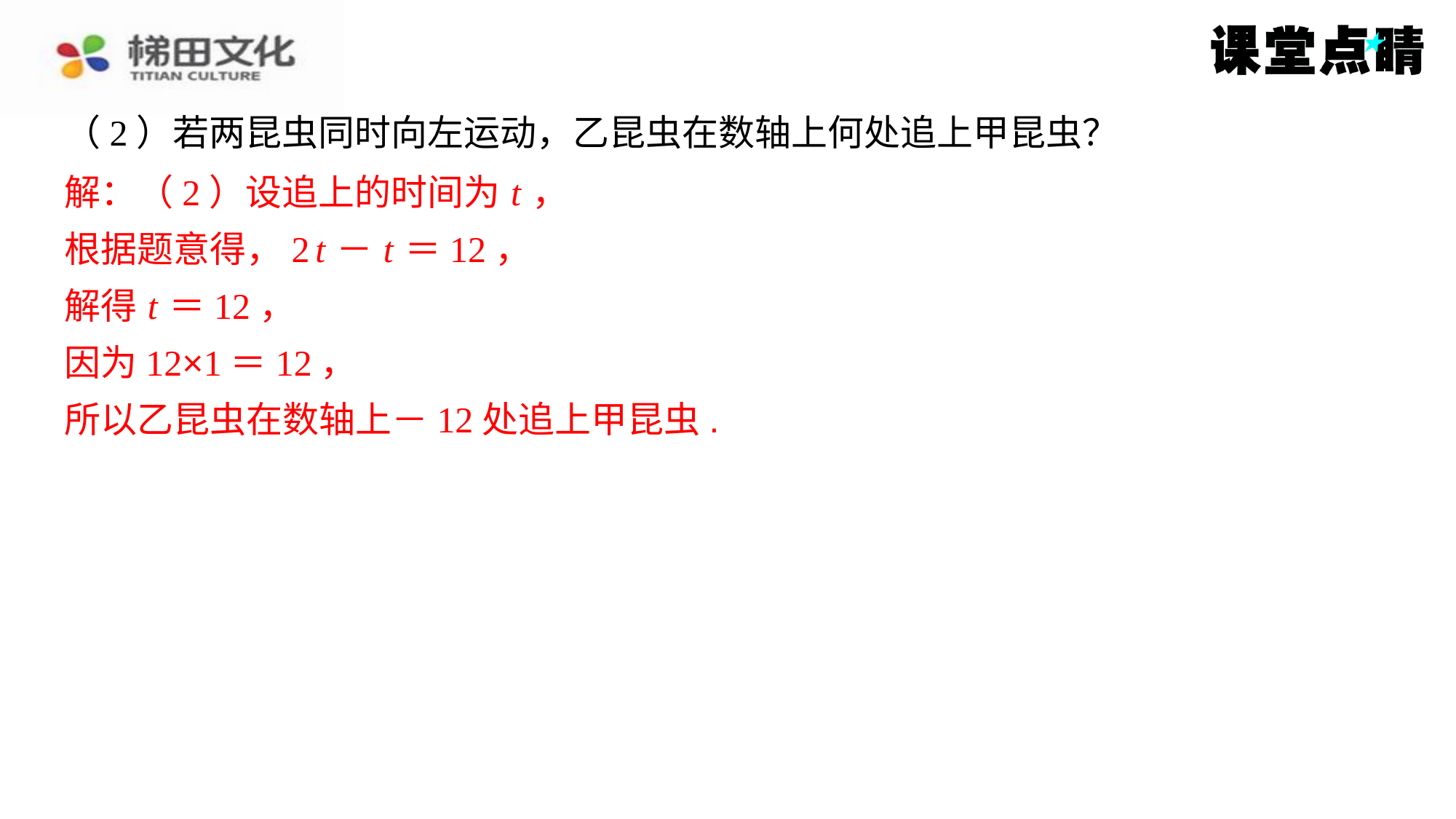

（2）若两昆虫同时向左运动，乙昆虫在数轴上何处追上甲昆虫？
解：（2）设追上的时间为 t ，
根据题意得，2 t － t ＝12，
解得 t ＝12，
因为12×1＝12，
所以乙昆虫在数轴上－12处追上甲昆虫.
解：（2）设追上的时间为 t ，
根据题意得，2 t － t ＝12，
解得 t ＝12，
因为12×1＝12，
所以乙昆虫在数轴上－12处追上甲昆虫.